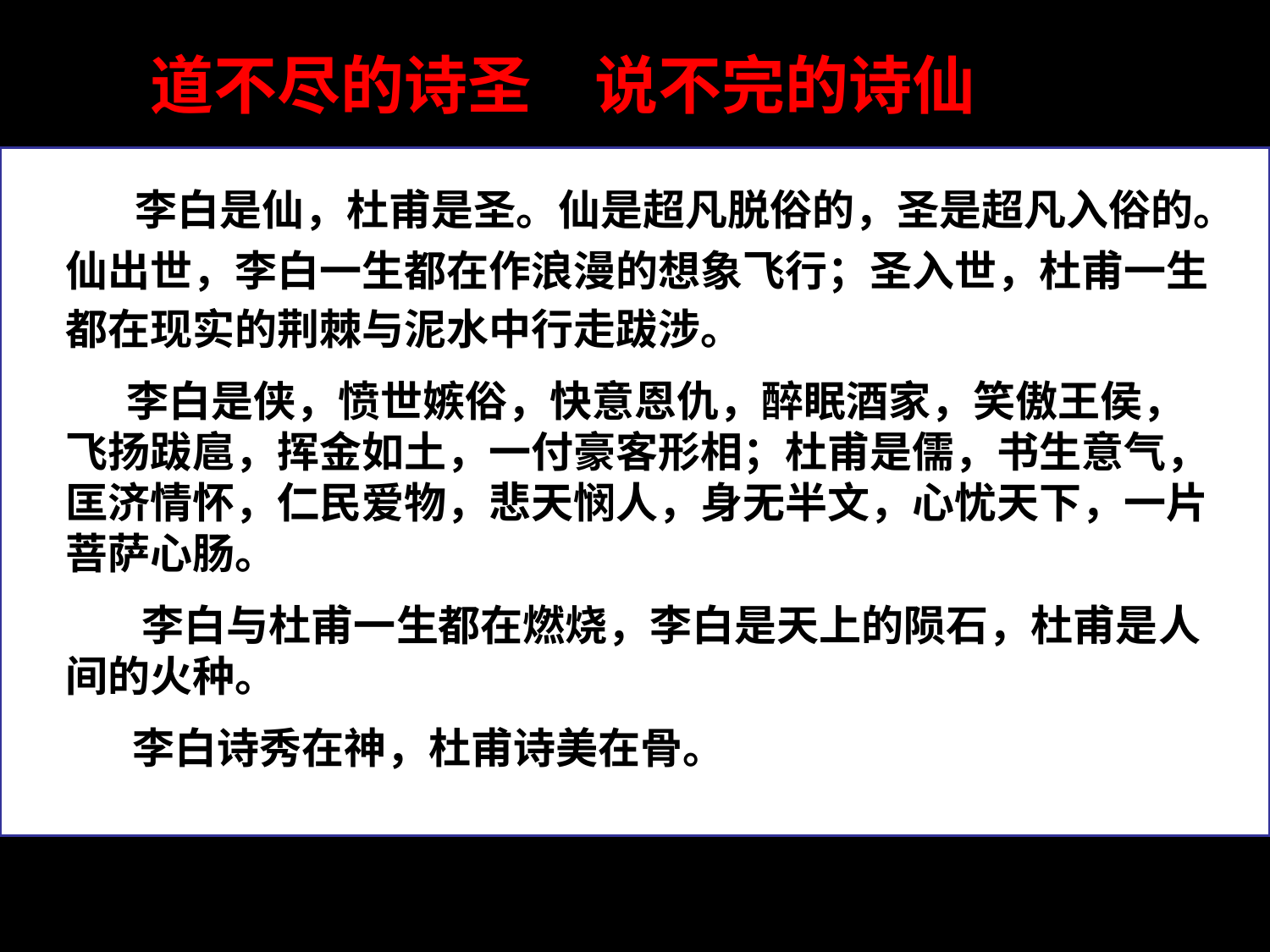

道不尽的诗圣　说不完的诗仙

　 李白是仙，杜甫是圣。仙是超凡脱俗的，圣是超凡入俗的。仙出世，李白一生都在作浪漫的想象飞行；圣入世，杜甫一生都在现实的荆棘与泥水中行走跋涉。
　  李白是侠，愤世嫉俗，快意恩仇，醉眠酒家，笑傲王侯，飞扬跋扈，挥金如土，一付豪客形相；杜甫是儒，书生意气，匡济情怀，仁民爱物，悲天悯人，身无半文，心忧天下，一片菩萨心肠。
       李白与杜甫一生都在燃烧，李白是天上的陨石，杜甫是人间的火种。
      李白诗秀在神，杜甫诗美在骨。